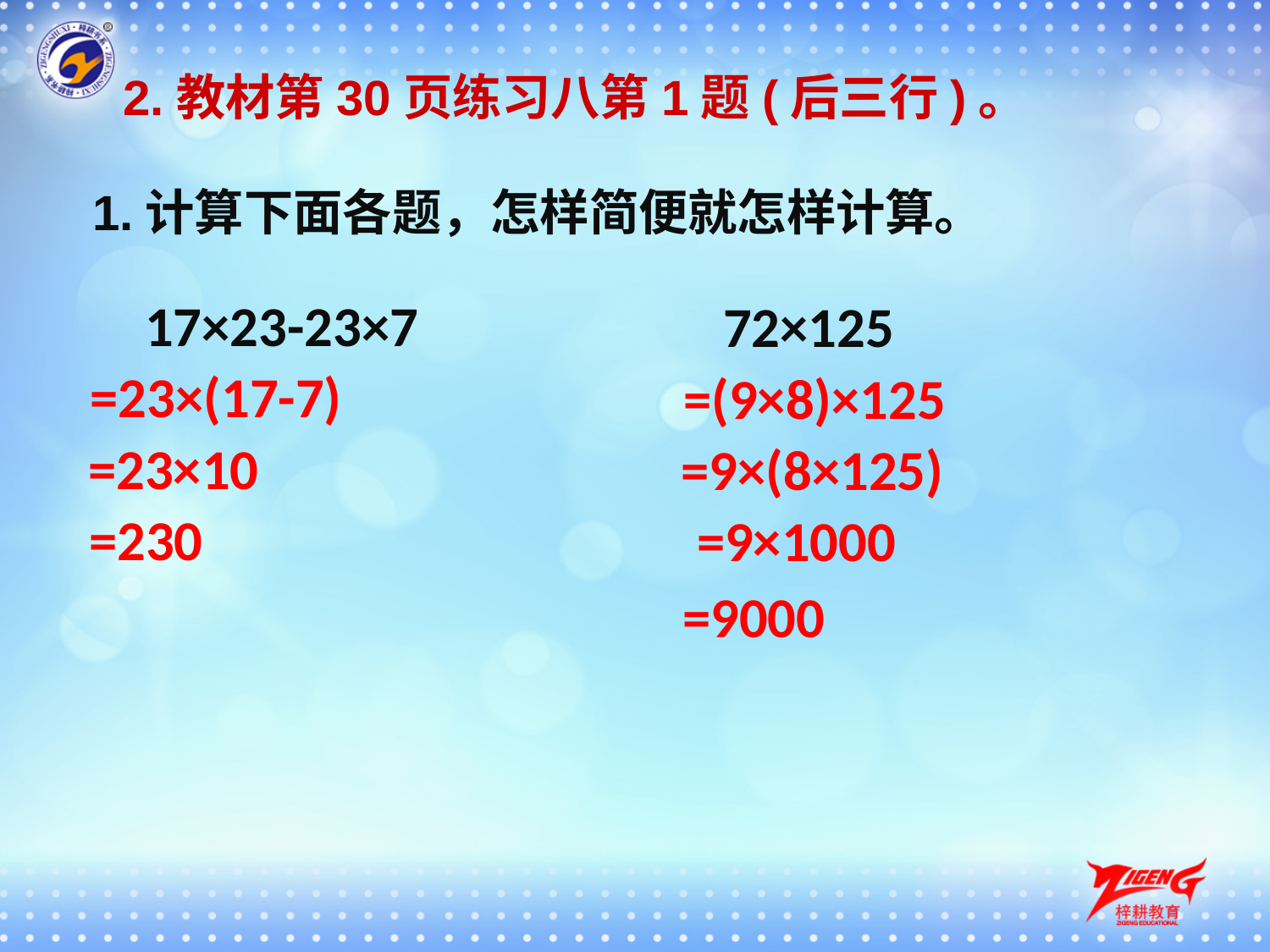

2.教材第30页练习八第1题(后三行)。
1.计算下面各题，怎样简便就怎样计算。
17×23-23×7
72×125
=23×(17-7)
=(9×8)×125
=23×10
=9×(8×125)
=230
=9×1000
=9000